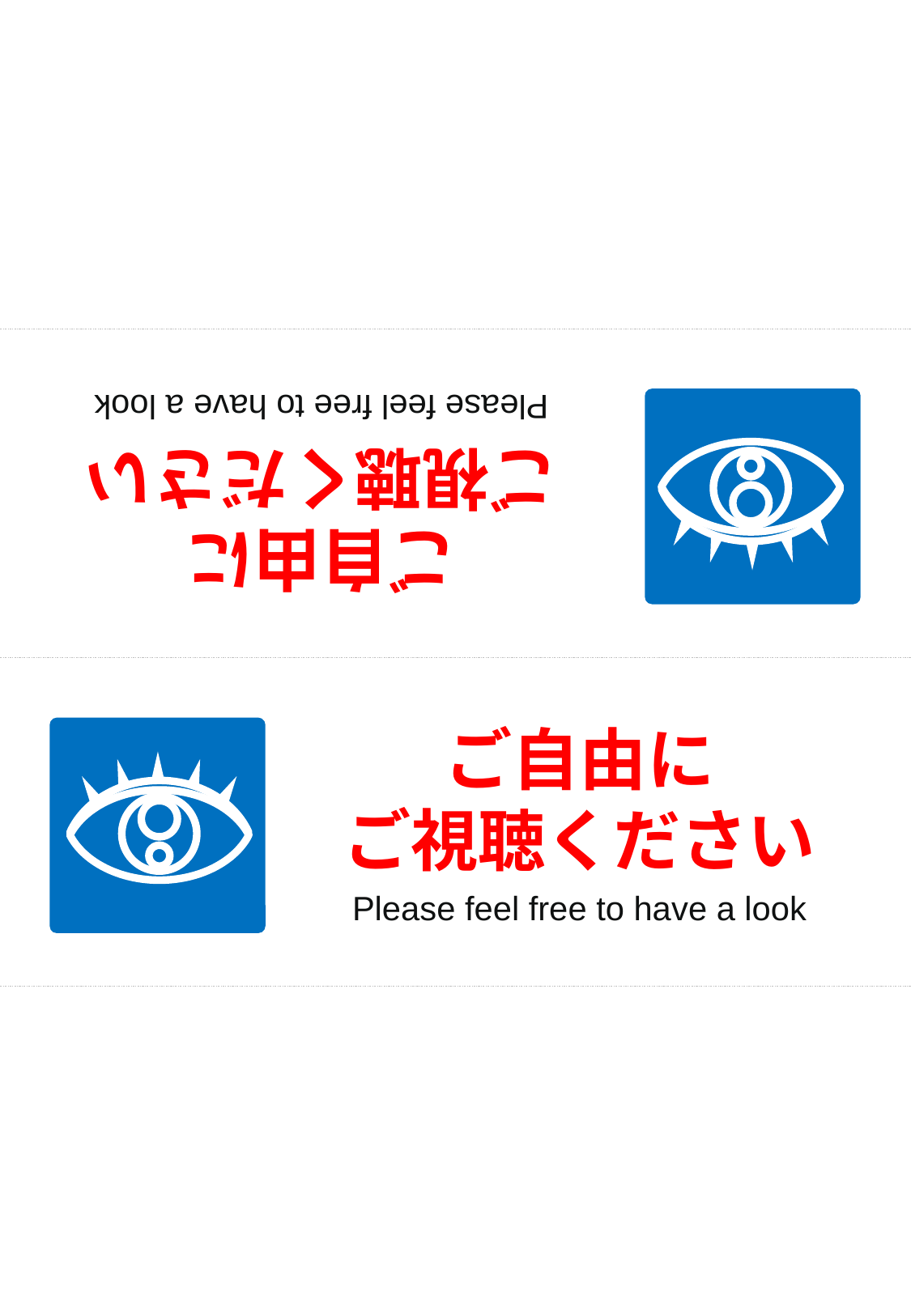

ご自由に
ご視聴ください
Please feel free to have a look

ご自由に
ご視聴ください
Please feel free to have a look